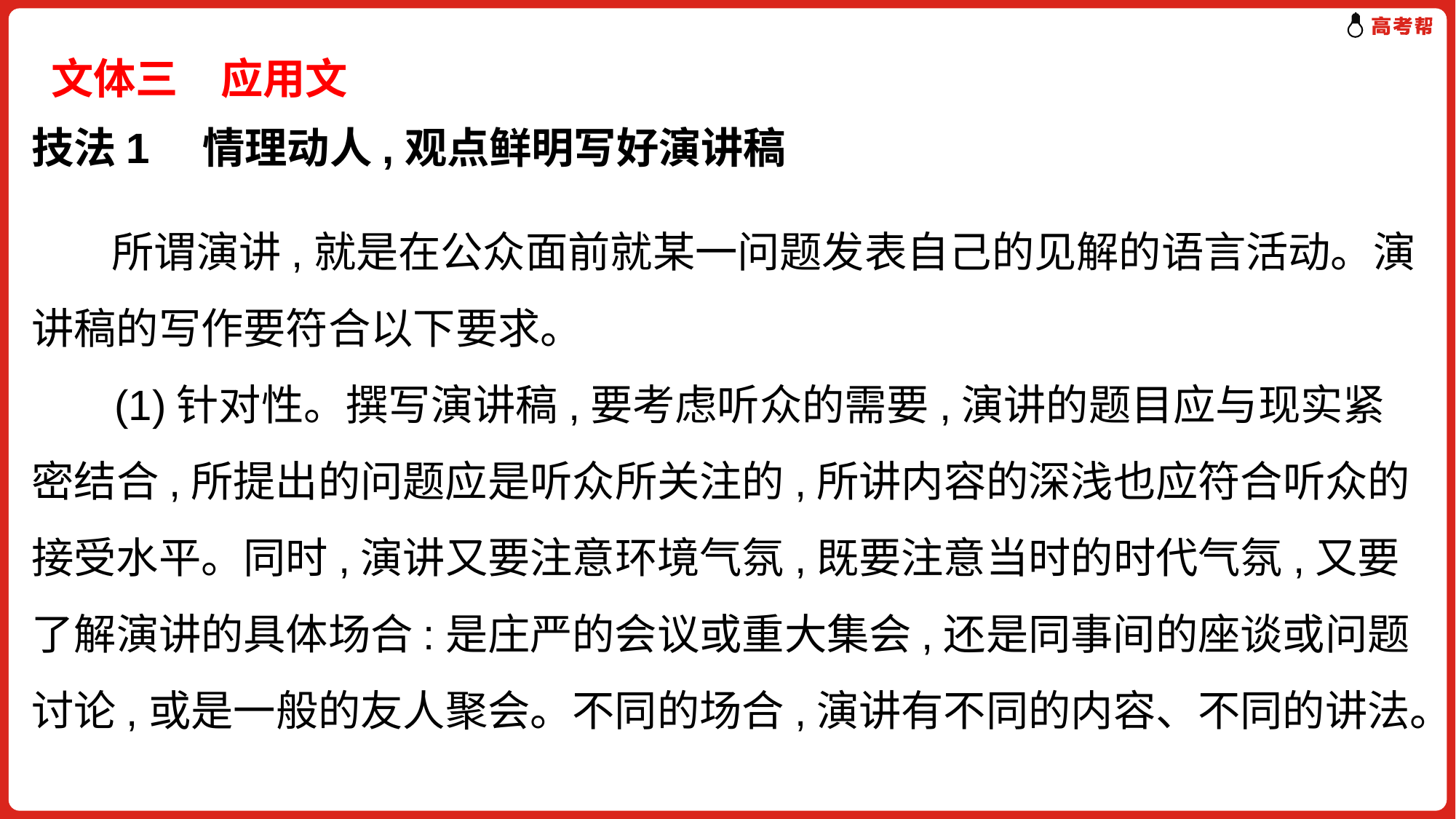

# 文体三　应用文
技法1　情理动人,观点鲜明写好演讲稿
　    所谓演讲,就是在公众面前就某一问题发表自己的见解的语言活动。演讲稿的写作要符合以下要求。
       (1)针对性。撰写演讲稿,要考虑听众的需要,演讲的题目应与现实紧密结合,所提出的问题应是听众所关注的,所讲内容的深浅也应符合听众的接受水平。同时,演讲又要注意环境气氛,既要注意当时的时代气氛,又要了解演讲的具体场合:是庄严的会议或重大集会,还是同事间的座谈或问题讨论,或是一般的友人聚会。不同的场合,演讲有不同的内容、不同的讲法。